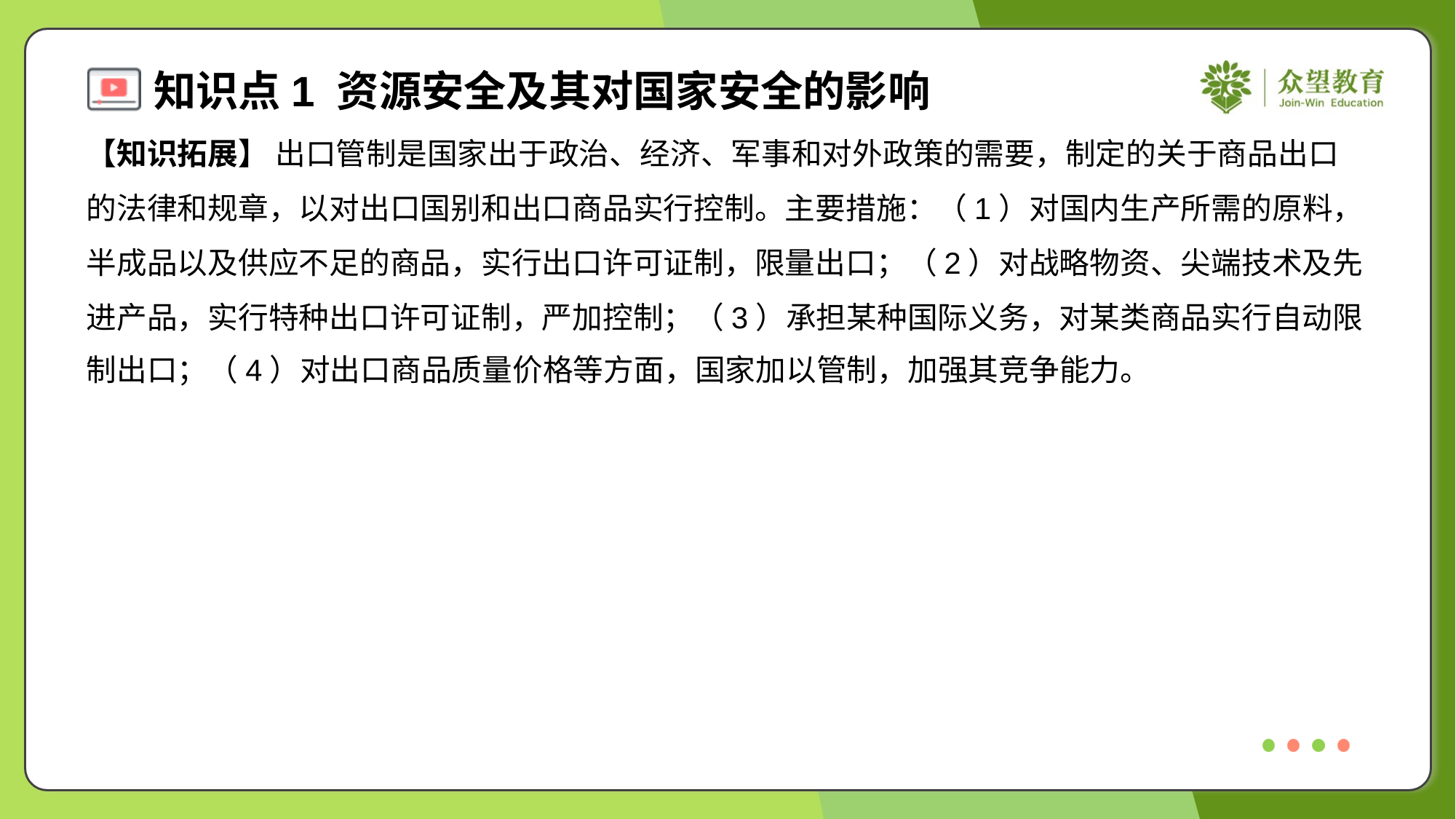

【知识拓展】 出口管制是国家出于政治、经济、军事和对外政策的需要，制定的关于商品出口
的法律和规章，以对出口国别和出口商品实行控制。主要措施：（1）对国内生产所需的原料，
半成品以及供应不足的商品，实行出口许可证制，限量出口；（2）对战略物资、尖端技术及先
进产品，实行特种出口许可证制，严加控制；（3）承担某种国际义务，对某类商品实行自动限
制出口；（4）对出口商品质量价格等方面，国家加以管制，加强其竞争能力。